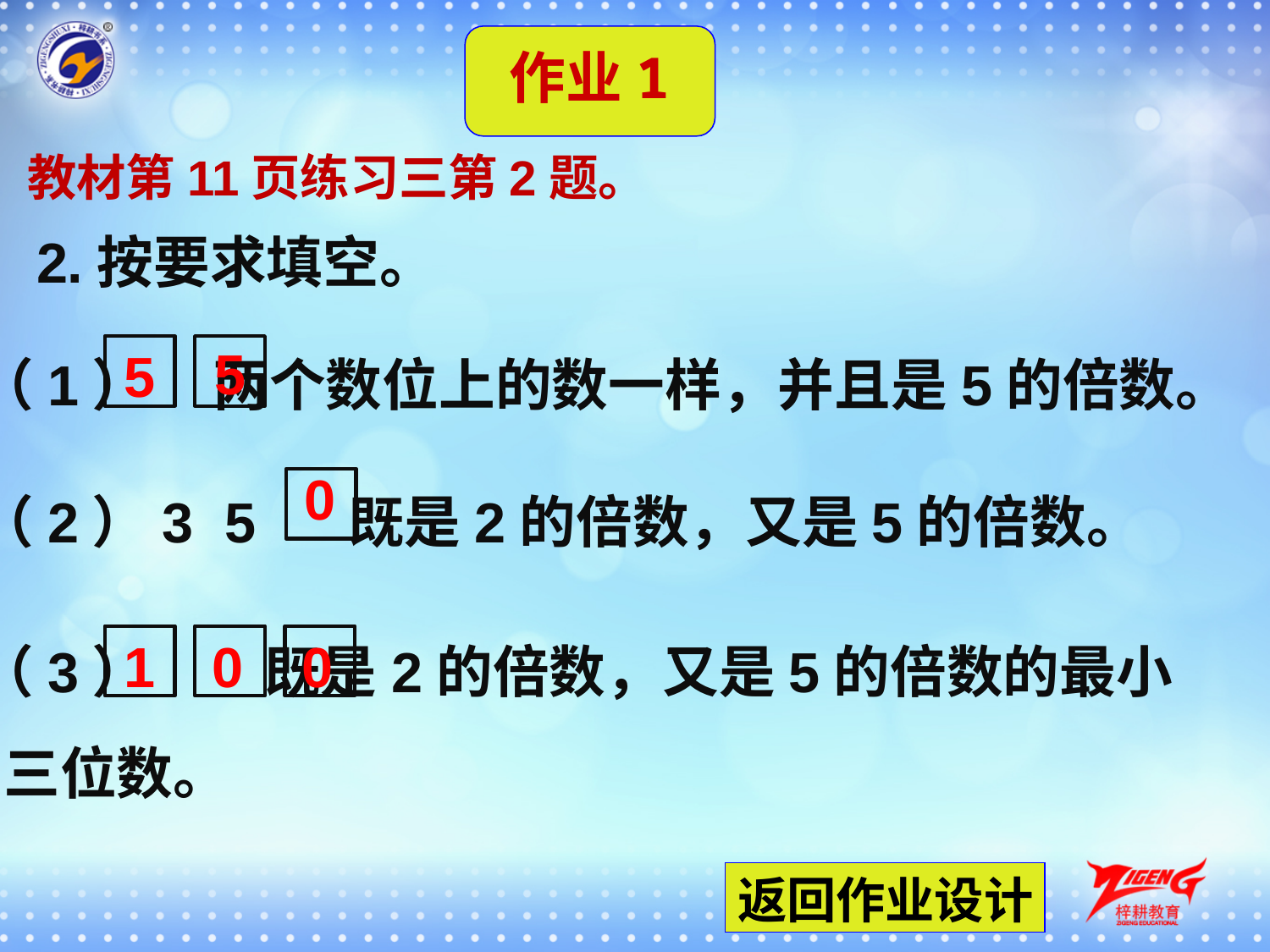

作业1
教材第11页练习三第2题。
2.按要求填空。
（1）     两个数位上的数一样，并且是5的倍数。
5
5

（2）3  5     既是2的倍数，又是5的倍数。
0

（3）         既是2的倍数，又是5的倍数的最小
 三位数。
1
0
0

返回作业设计